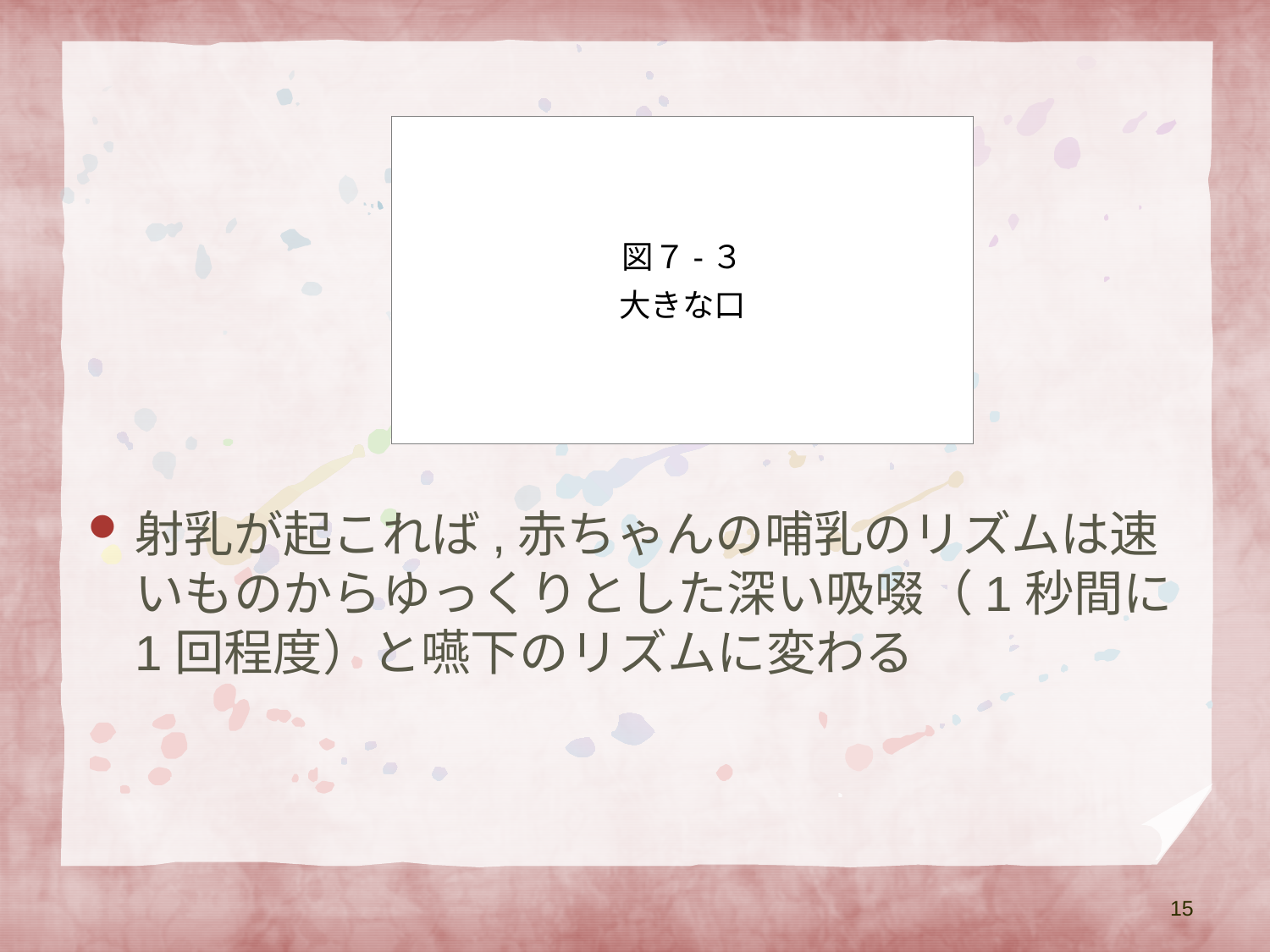

図７-３
大きな口

射乳が起これば,赤ちゃんの哺乳のリズムは速いものからゆっくりとした深い吸啜（1秒間に1回程度）と嚥下のリズムに変わる

15